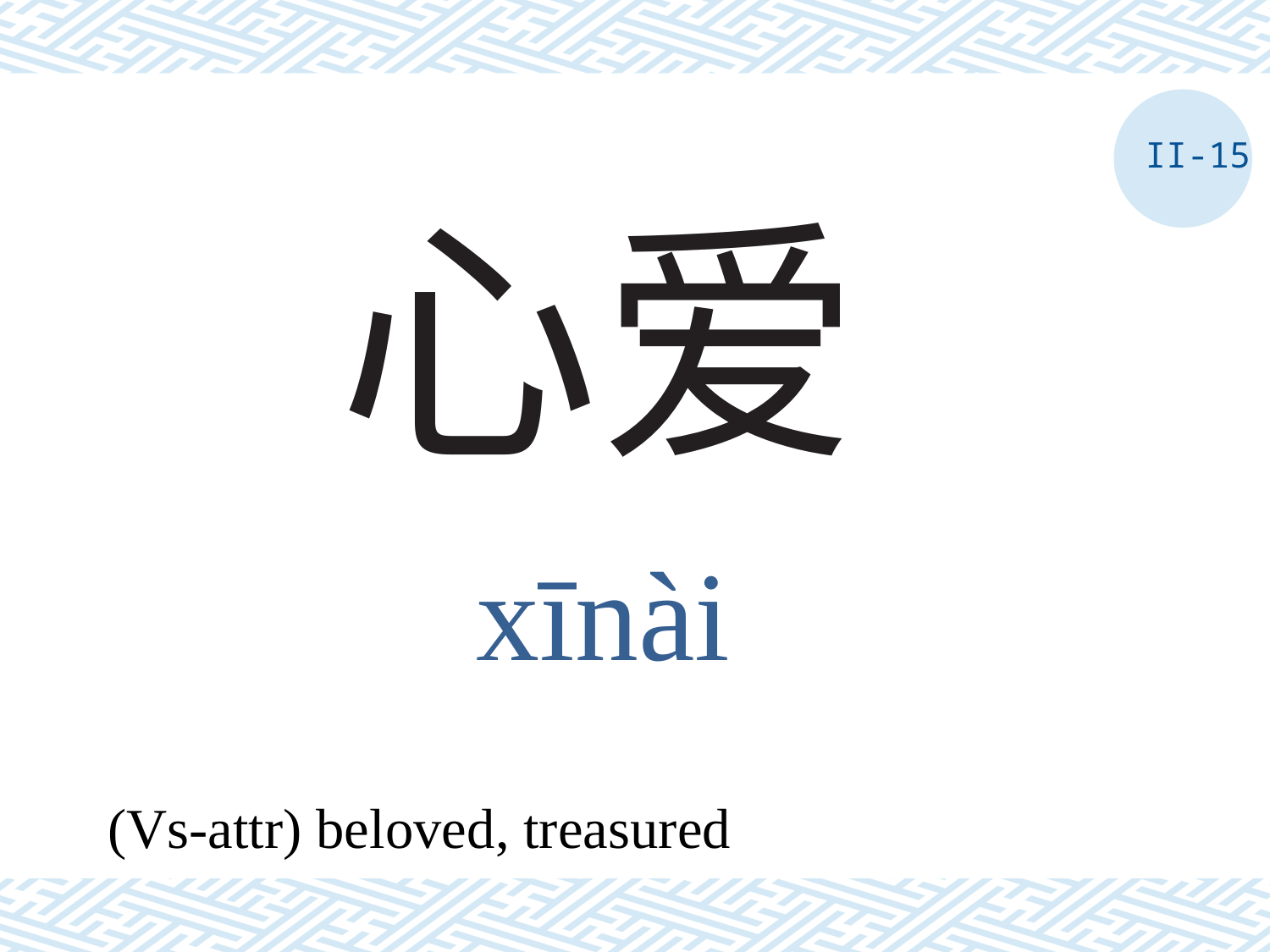

II-15

# 心爱
xīnài
(Vs-attr) beloved, treasured